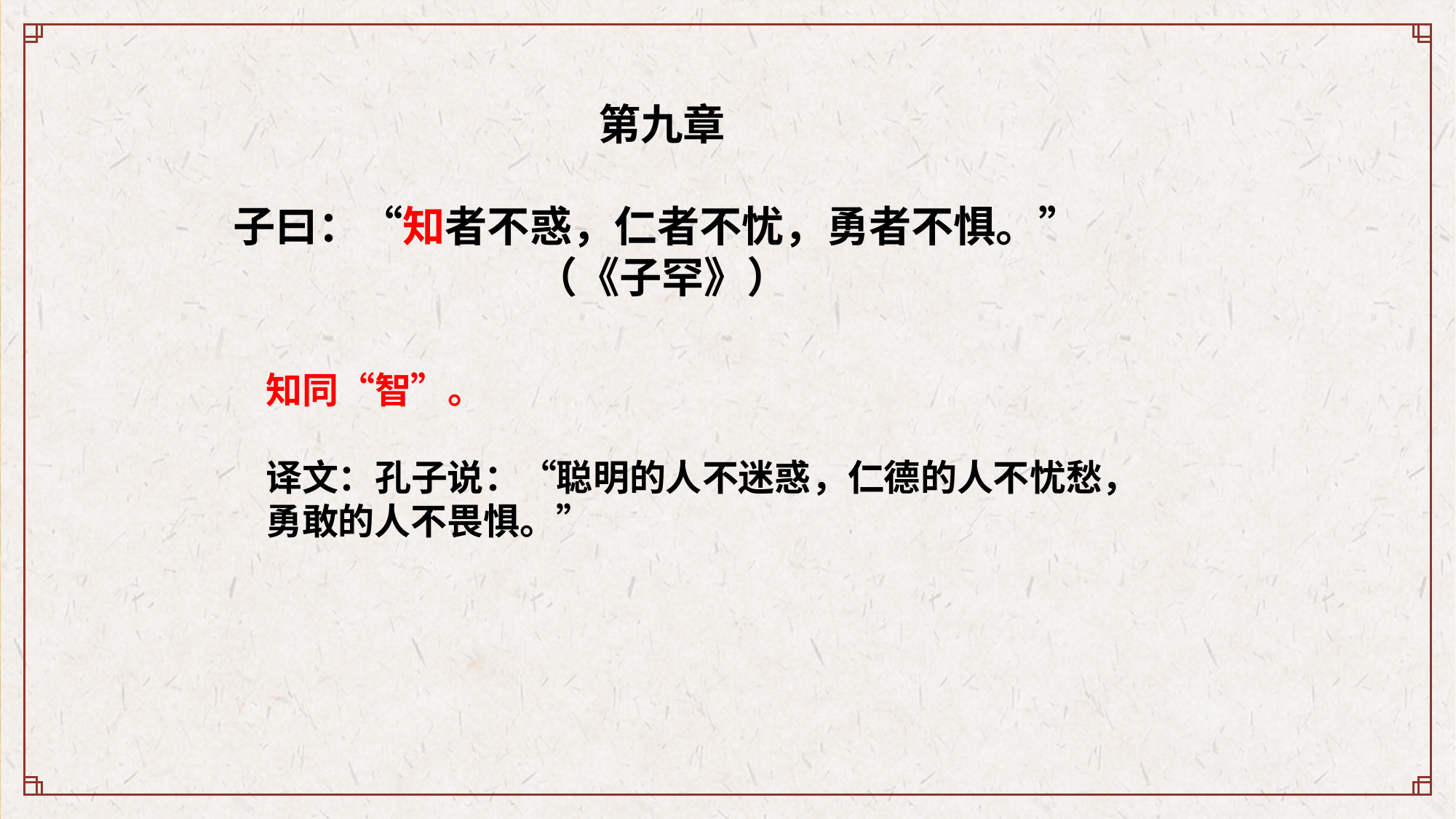

第九章

子曰：“知者不惑，仁者不忧，勇者不惧。”  （《子罕》）
知同“智”。

译文：孔子说：“聪明的人不迷惑，仁德的人不忧愁，勇敢的人不畏惧。”